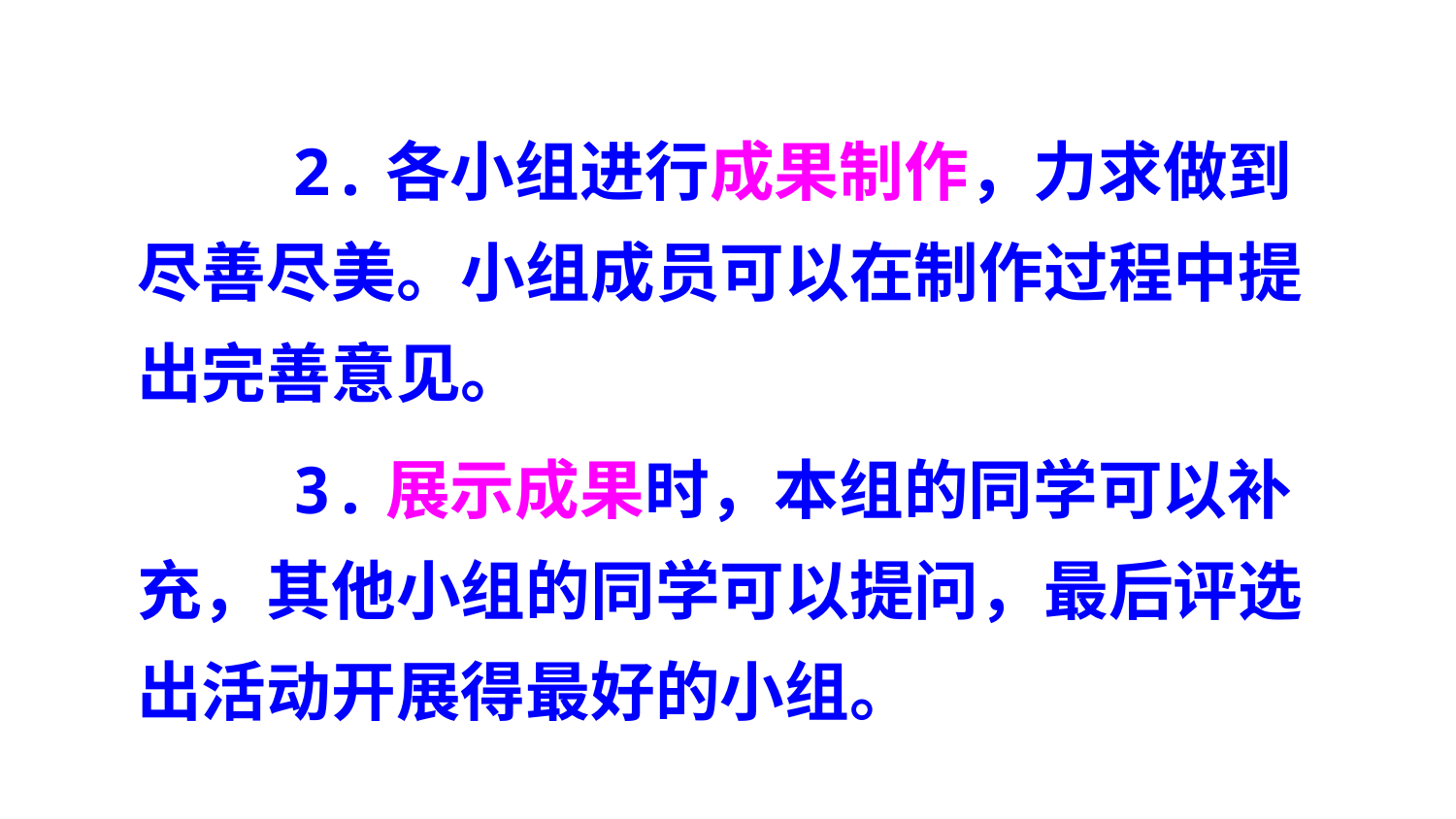

2.各小组进行成果制作，力求做到尽善尽美。小组成员可以在制作过程中提出完善意见。
    3.展示成果时，本组的同学可以补充，其他小组的同学可以提问，最后评选出活动开展得最好的小组。